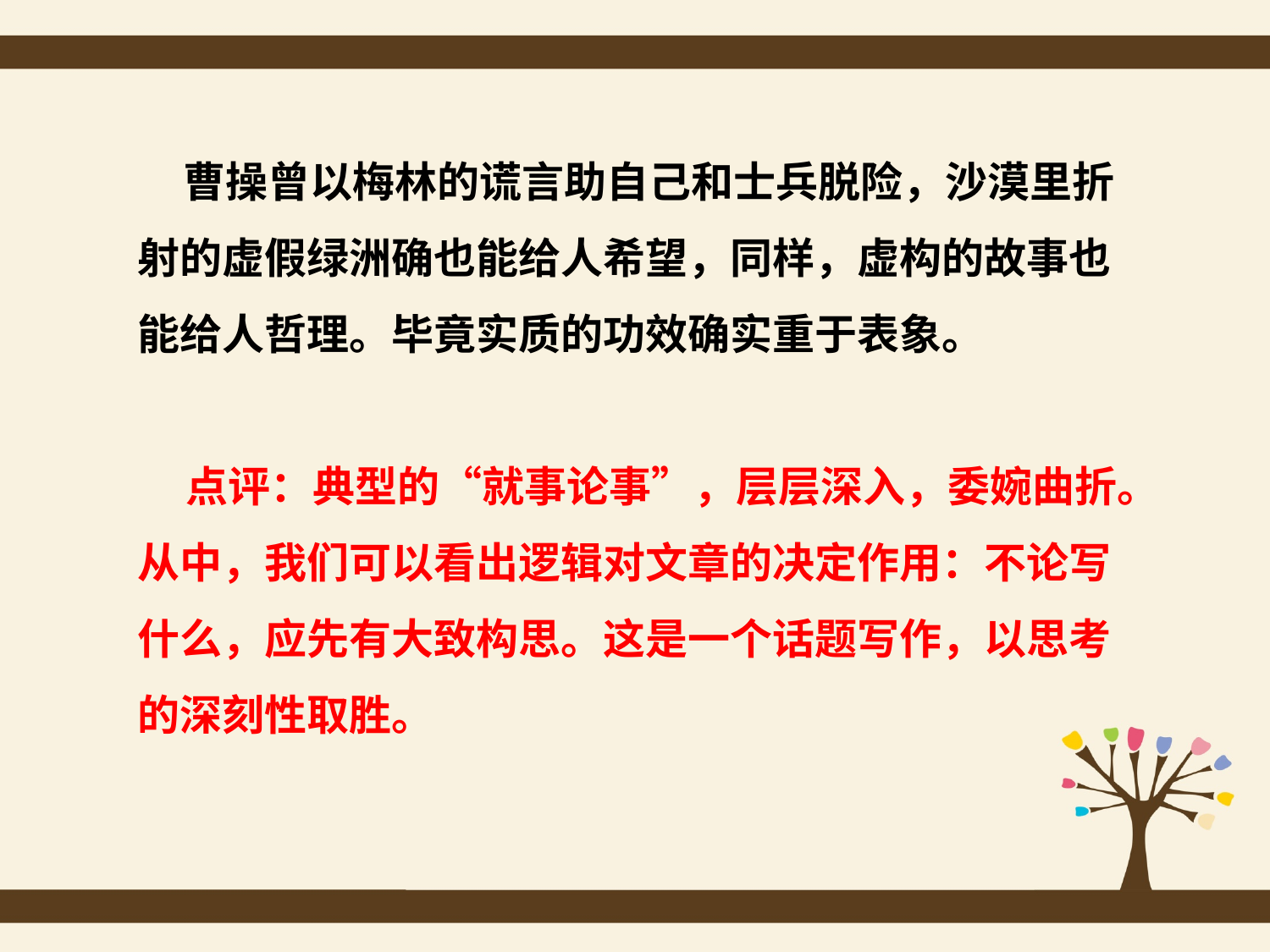

曹操曾以梅林的谎言助自己和士兵脱险，沙漠里折射的虚假绿洲确也能给人希望，同样，虚构的故事也能给人哲理。毕竟实质的功效确实重于表象。

    点评：典型的“就事论事”，层层深入，委婉曲折。从中，我们可以看出逻辑对文章的决定作用：不论写什么，应先有大致构思。这是一个话题写作，以思考的深刻性取胜。